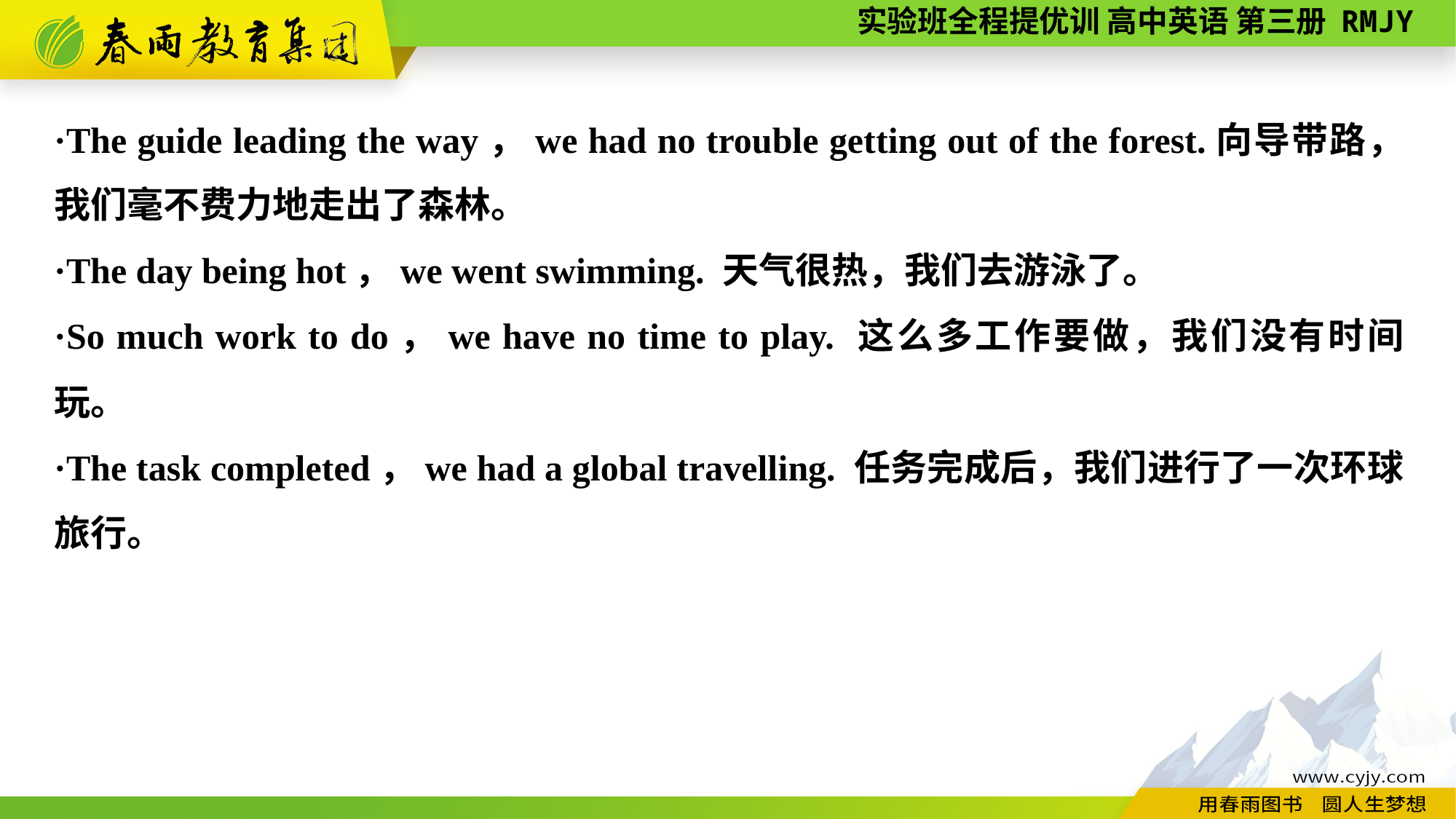

·The guide leading the way，we had no trouble getting out of the forest.向导带路，我们毫不费力地走出了森林。
·The day being hot，we went swimming. 天气很热，我们去游泳了。
·So much work to do，we have no time to play. 这么多工作要做，我们没有时间玩。
·The task completed，we had a global travelling. 任务完成后，我们进行了一次环球旅行。